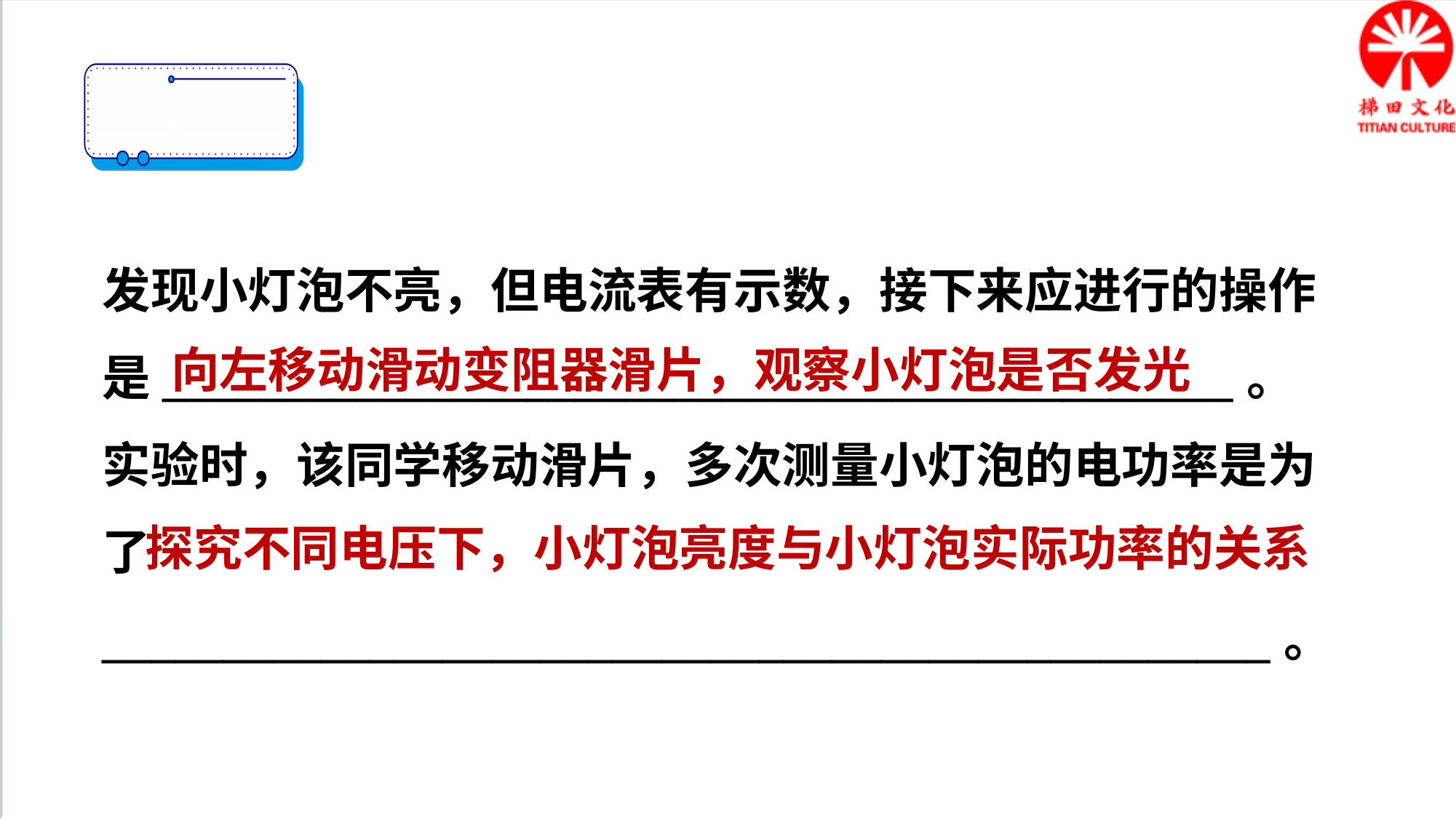

发现小灯泡不亮，但电流表有示数，接下来应进行的操作是____________________________________________。
实验时，该同学移动滑片，多次测量小灯泡的电功率是为了________________________________________________。
向左移动滑动变阻器滑片，观察小灯泡是否发光
探究不同电压下，小灯泡亮度与小灯泡实际功率的关系